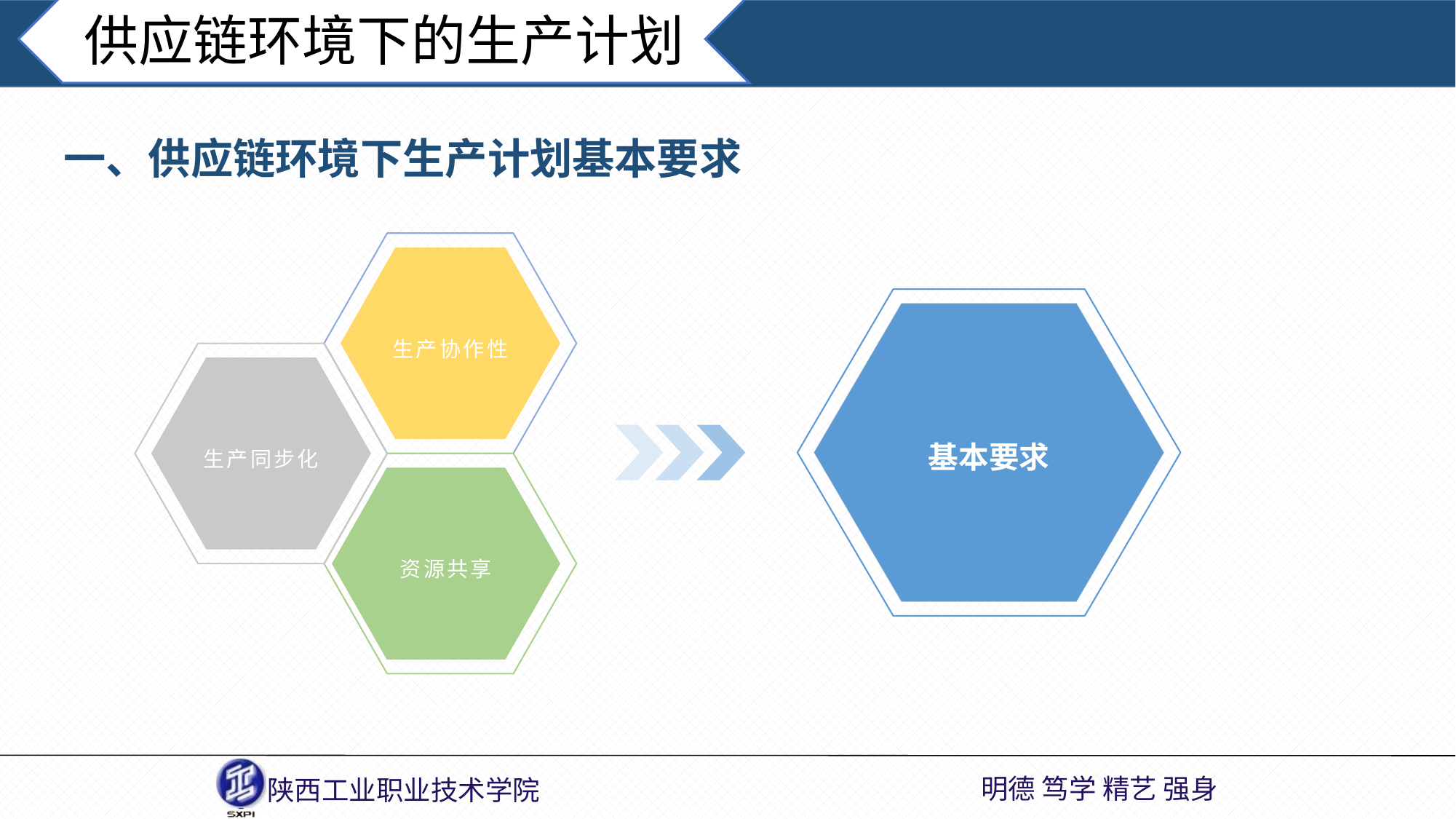

供应链环境下的生产计划
一、供应链环境下生产计划基本要求

生产协作性

基本要求

生产同步化

资源共享